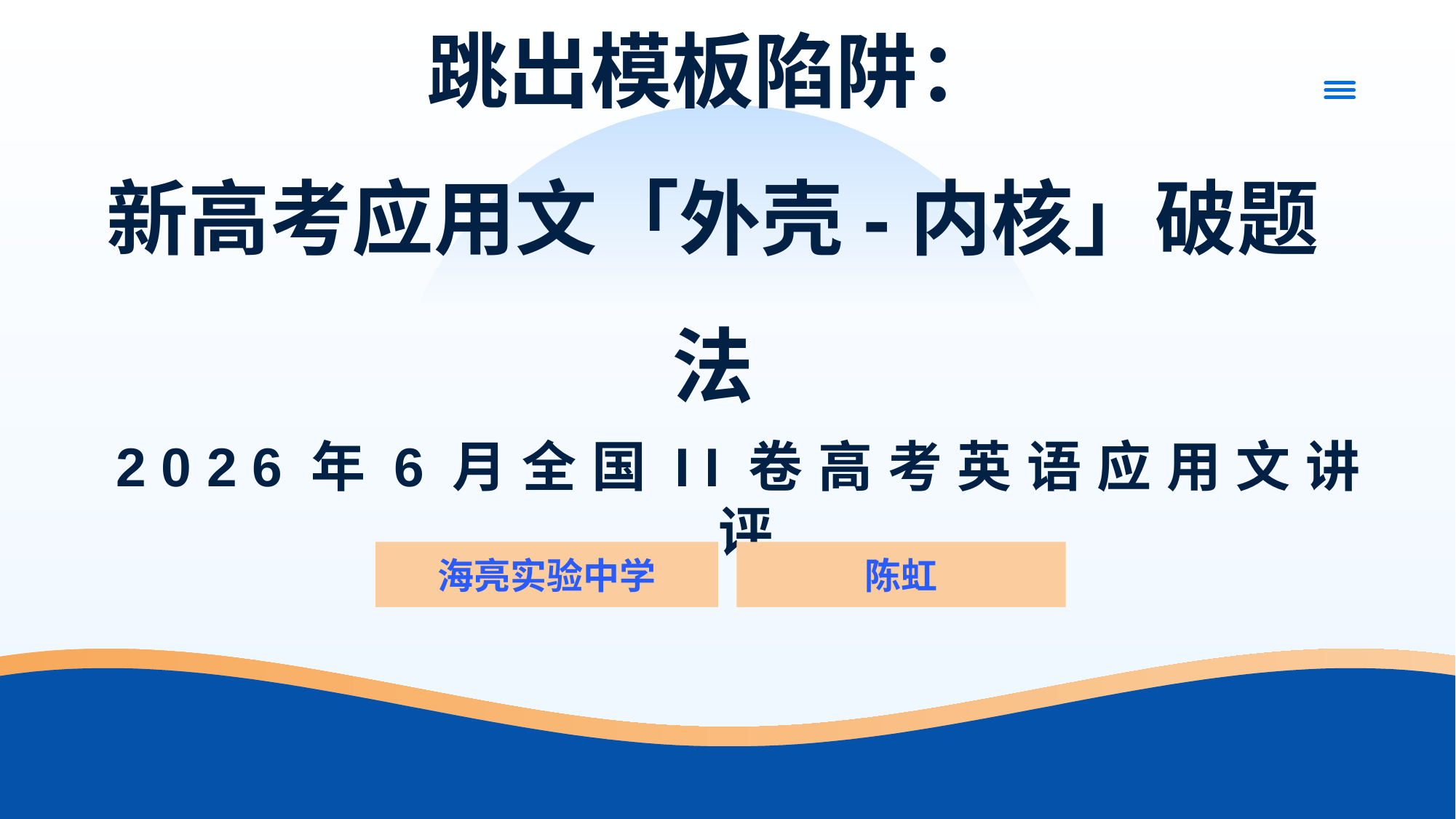

# 跳出模板陷阱： 新高考应用文「外壳-内核」破题法
2026年6月全国II卷高考英语应用文讲评
陈虹
海亮实验中学